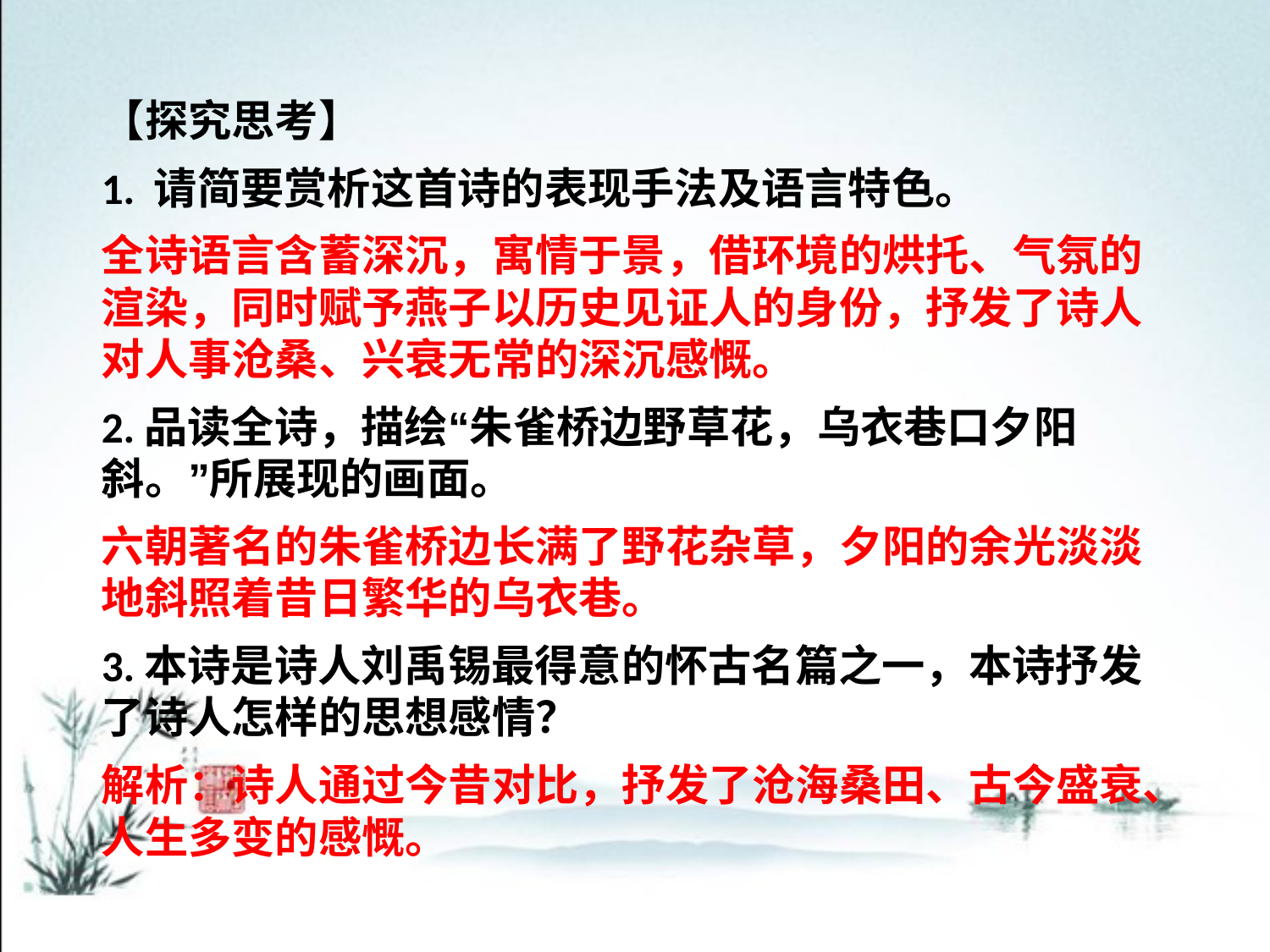

【探究思考】
1. 请简要赏析这首诗的表现手法及语言特色。
全诗语言含蓄深沉，寓情于景，借环境的烘托、气氛的渲染，同时赋予燕子以历史见证人的身份，抒发了诗人对人事沧桑、兴衰无常的深沉感慨。
2.品读全诗，描绘“朱雀桥边野草花，乌衣巷口夕阳斜。”所展现的画面。
六朝著名的朱雀桥边长满了野花杂草，夕阳的余光淡淡地斜照着昔日繁华的乌衣巷。
3.本诗是诗人刘禹锡最得意的怀古名篇之一，本诗抒发了诗人怎样的思想感情？
解析：诗人通过今昔对比，抒发了沧海桑田、古今盛衰、人生多变的感慨。